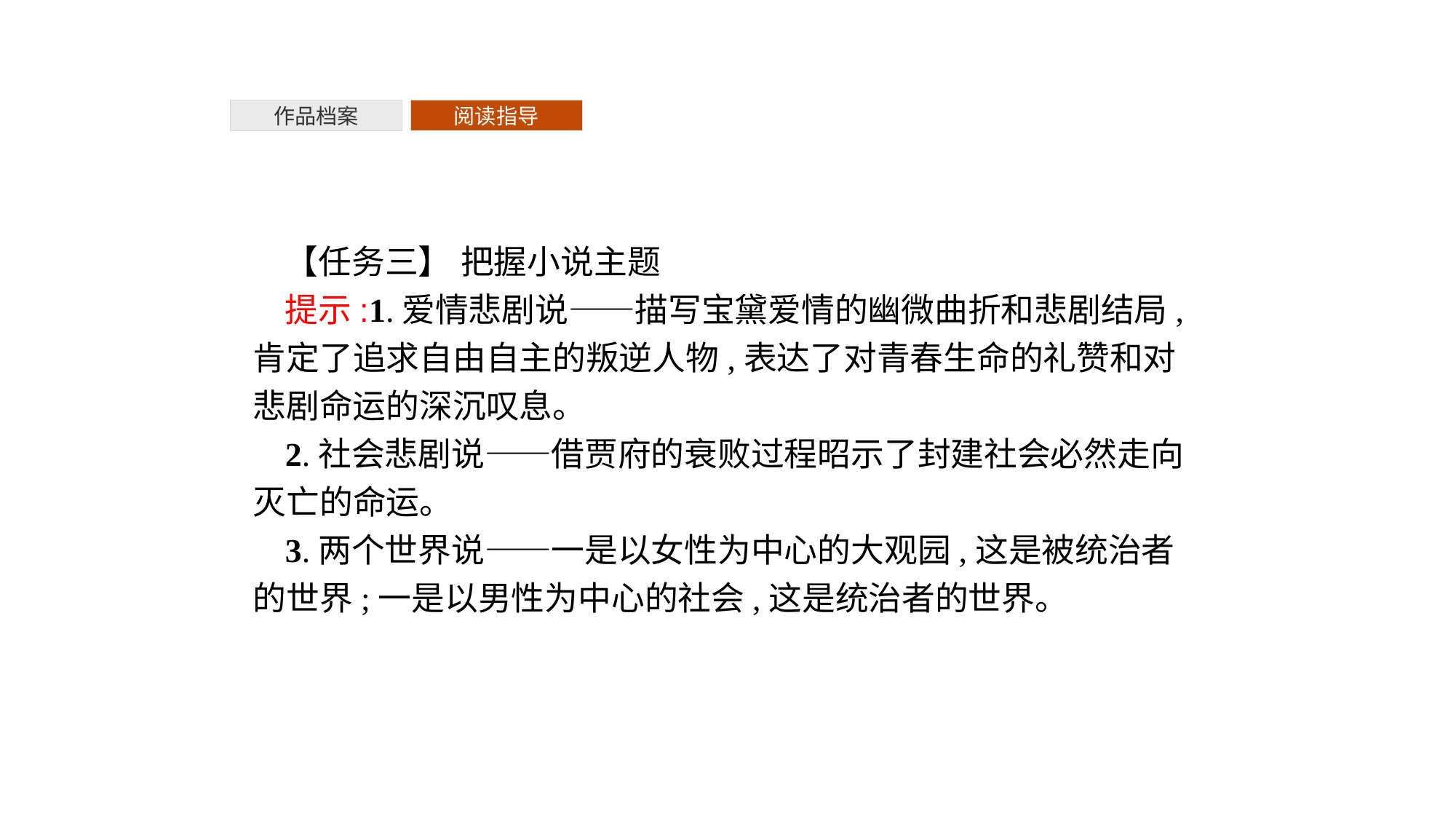

作品档案
阅读指导
【任务三】 把握小说主题
提示:1.爱情悲剧说——描写宝黛爱情的幽微曲折和悲剧结局,肯定了追求自由自主的叛逆人物,表达了对青春生命的礼赞和对悲剧命运的深沉叹息。
2.社会悲剧说——借贾府的衰败过程昭示了封建社会必然走向灭亡的命运。
3.两个世界说——一是以女性为中心的大观园,这是被统治者的世界;一是以男性为中心的社会,这是统治者的世界。